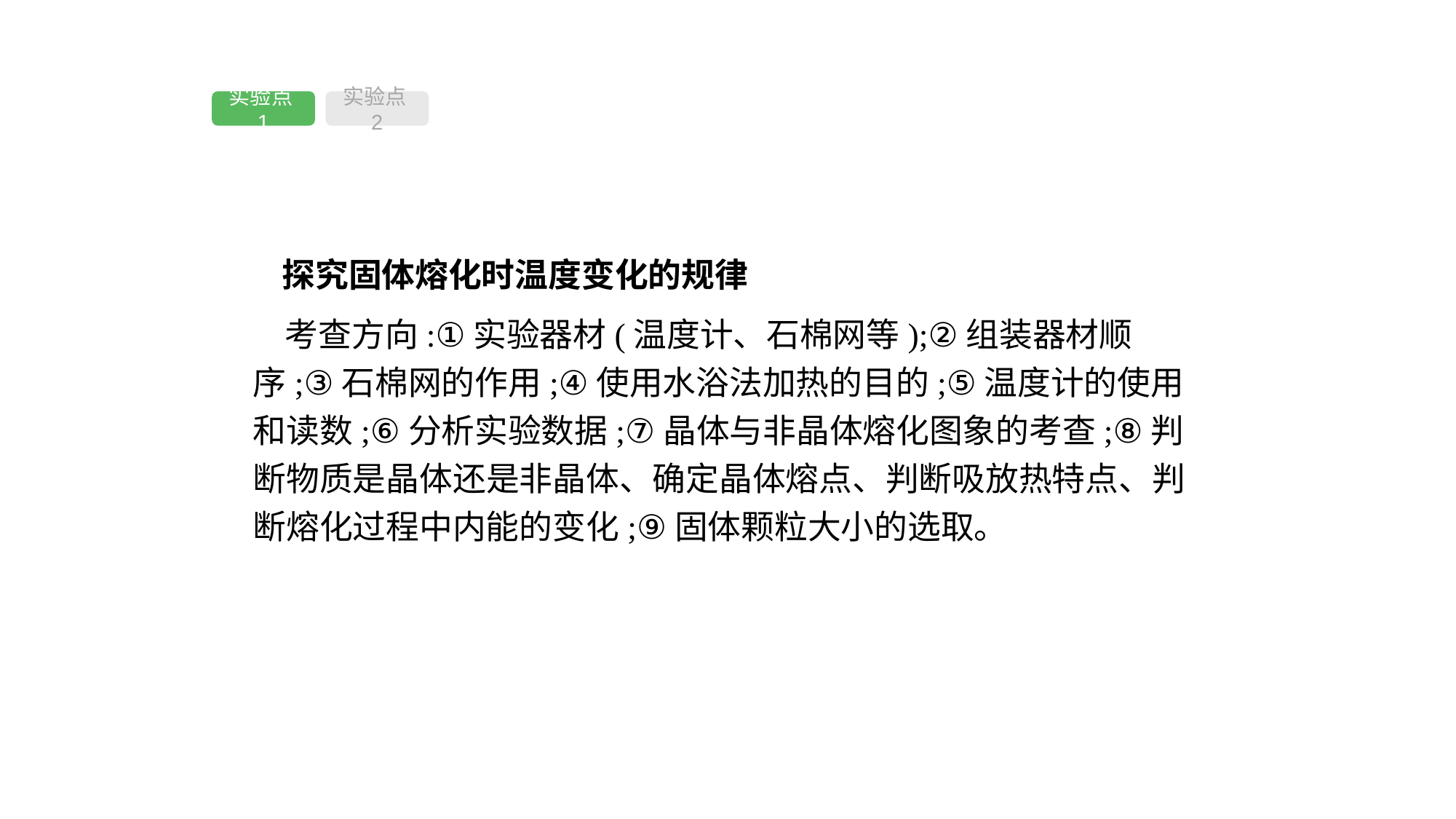

实验点1
实验点2
探究固体熔化时温度变化的规律
考查方向:①实验器材(温度计、石棉网等);②组装器材顺序;③石棉网的作用;④使用水浴法加热的目的;⑤温度计的使用和读数;⑥分析实验数据;⑦晶体与非晶体熔化图象的考查;⑧判断物质是晶体还是非晶体、确定晶体熔点、判断吸放热特点、判断熔化过程中内能的变化;⑨固体颗粒大小的选取。